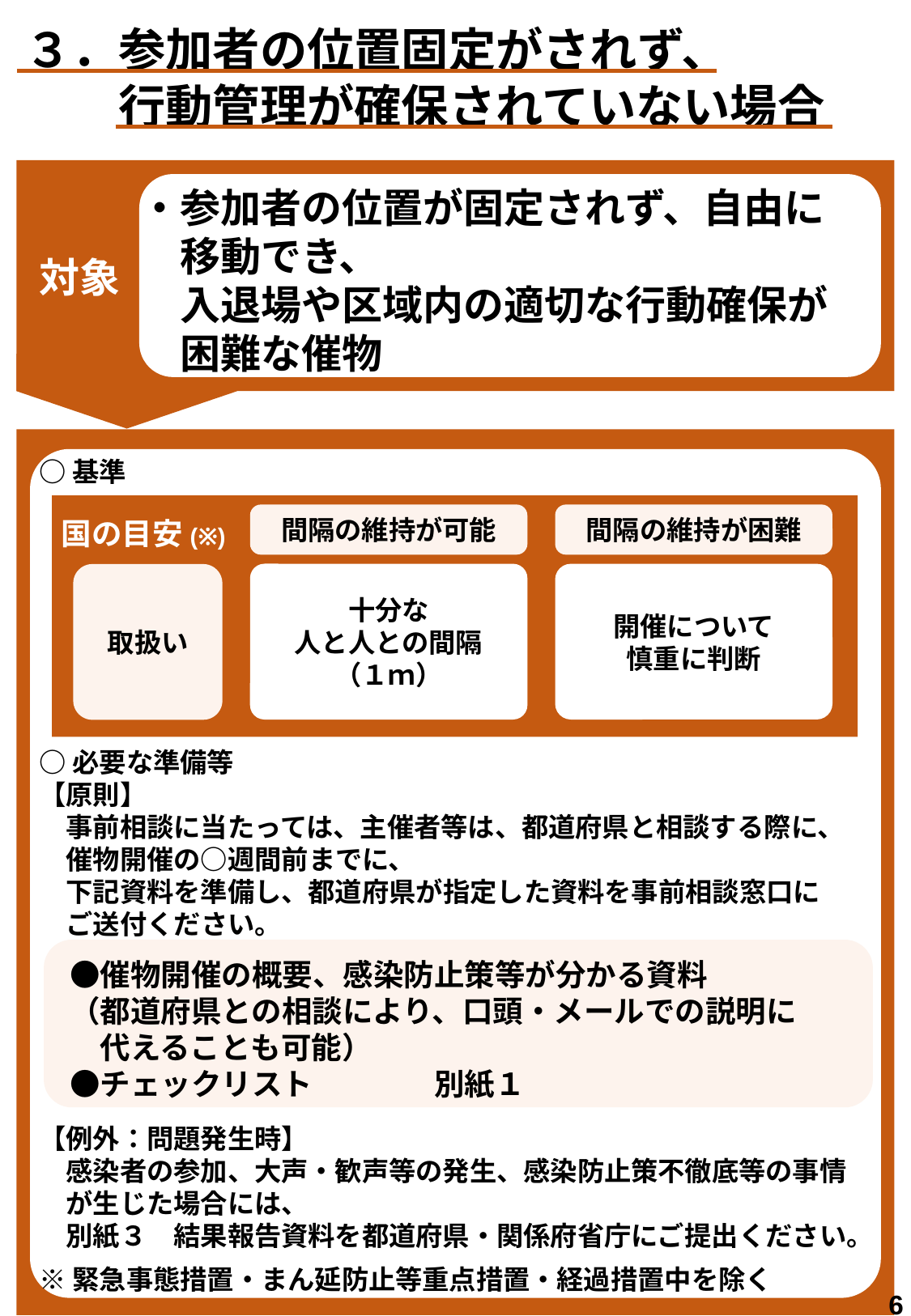

３．参加者の位置固定がされず、
　　行動管理が確保されていない場合

・参加者の位置が固定されず、自由に
　移動でき、
　入退場や区域内の適切な行動確保が
　困難な催物
対象

○基準

○必要な準備等
【原則】
　事前相談に当たっては、主催者等は、都道府県と相談する際に、
　催物開催の○週間前までに、
　下記資料を準備し、都道府県が指定した資料を事前相談窓口に
　ご送付ください。

　●催物開催の概要、感染防止策等が分かる資料
　（都道府県との相談により、口頭・メールでの説明に
　　代えることも可能）
　●チェックリスト	　別紙１

【例外：問題発生時】
　感染者の参加、大声・歓声等の発生、感染防止策不徹底等の事情
　が生じた場合には、
　別紙３　結果報告資料を都道府県・関係府省庁にご提出ください。

※緊急事態措置・まん延防止等重点措置・経過措置中を除く

間隔の維持が可能
間隔の維持が困難
国の目安(※)
十分な
人と人との間隔
（１ｍ）
開催について
慎重に判断
取扱い

6